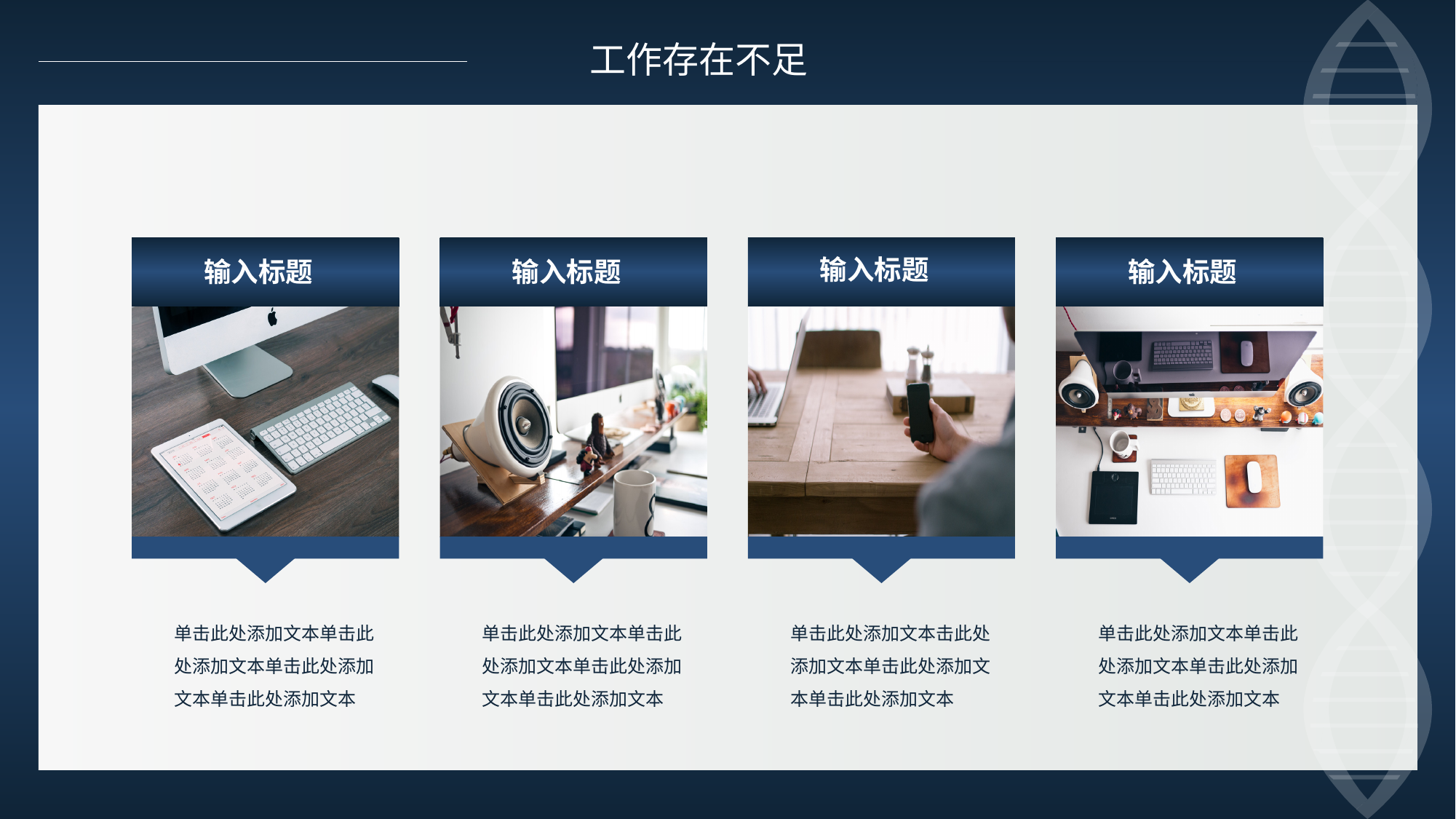

工作存在不足

输入标题
输入标题
输入标题
输入标题

单击此处添加文本单击此处添加文本单击此处添加文本单击此处添加文本
单击此处添加文本单击此处添加文本单击此处添加文本单击此处添加文本
单击此处添加文本击此处添加文本单击此处添加文本单击此处添加文本
单击此处添加文本单击此处添加文本单击此处添加文本单击此处添加文本